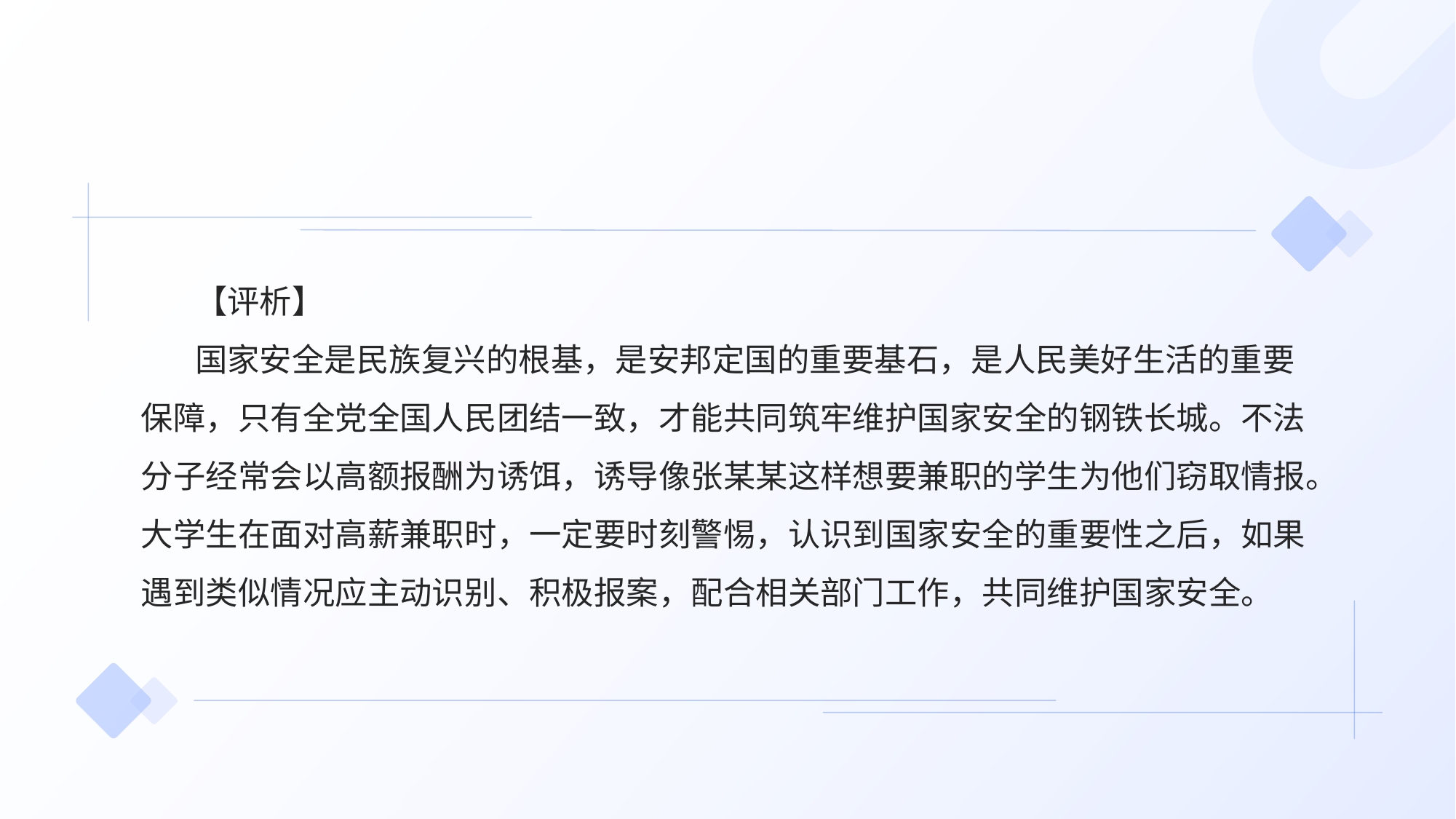

【评析】
国家安全是民族复兴的根基，是安邦定国的重要基石，是人民美好生活的重要保障，只有全党全国人民团结一致，才能共同筑牢维护国家安全的钢铁长城。不法分子经常会以高额报酬为诱饵，诱导像张某某这样想要兼职的学生为他们窃取情报。大学生在面对高薪兼职时，一定要时刻警惕，认识到国家安全的重要性之后，如果遇到类似情况应主动识别、积极报案，配合相关部门工作，共同维护国家安全。